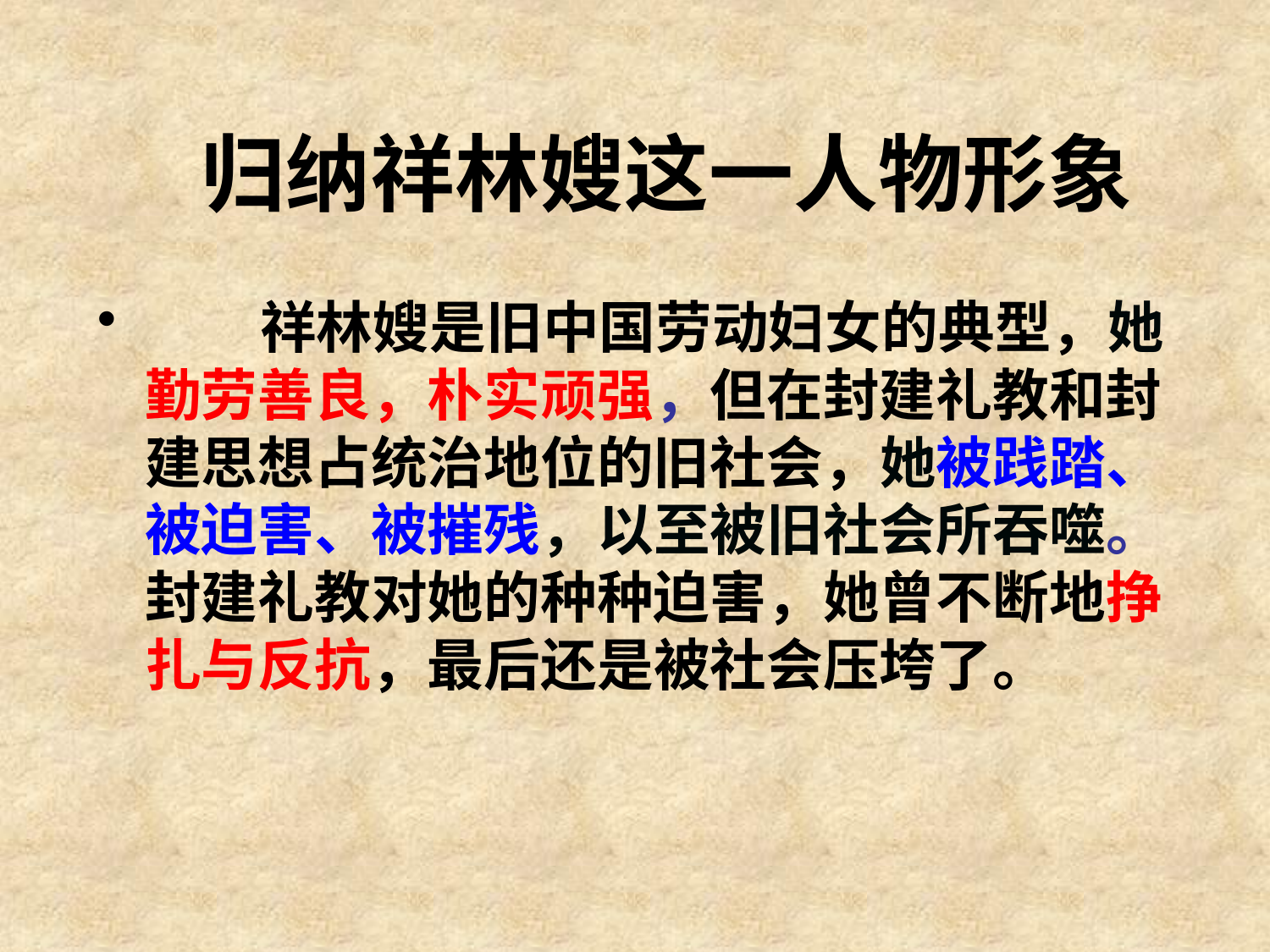

# 归纳祥林嫂这一人物形象
        祥林嫂是旧中国劳动妇女的典型，她勤劳善良，朴实顽强，但在封建礼教和封建思想占统治地位的旧社会，她被践踏、被迫害、被摧残，以至被旧社会所吞噬。封建礼教对她的种种迫害，她曾不断地挣扎与反抗，最后还是被社会压垮了。